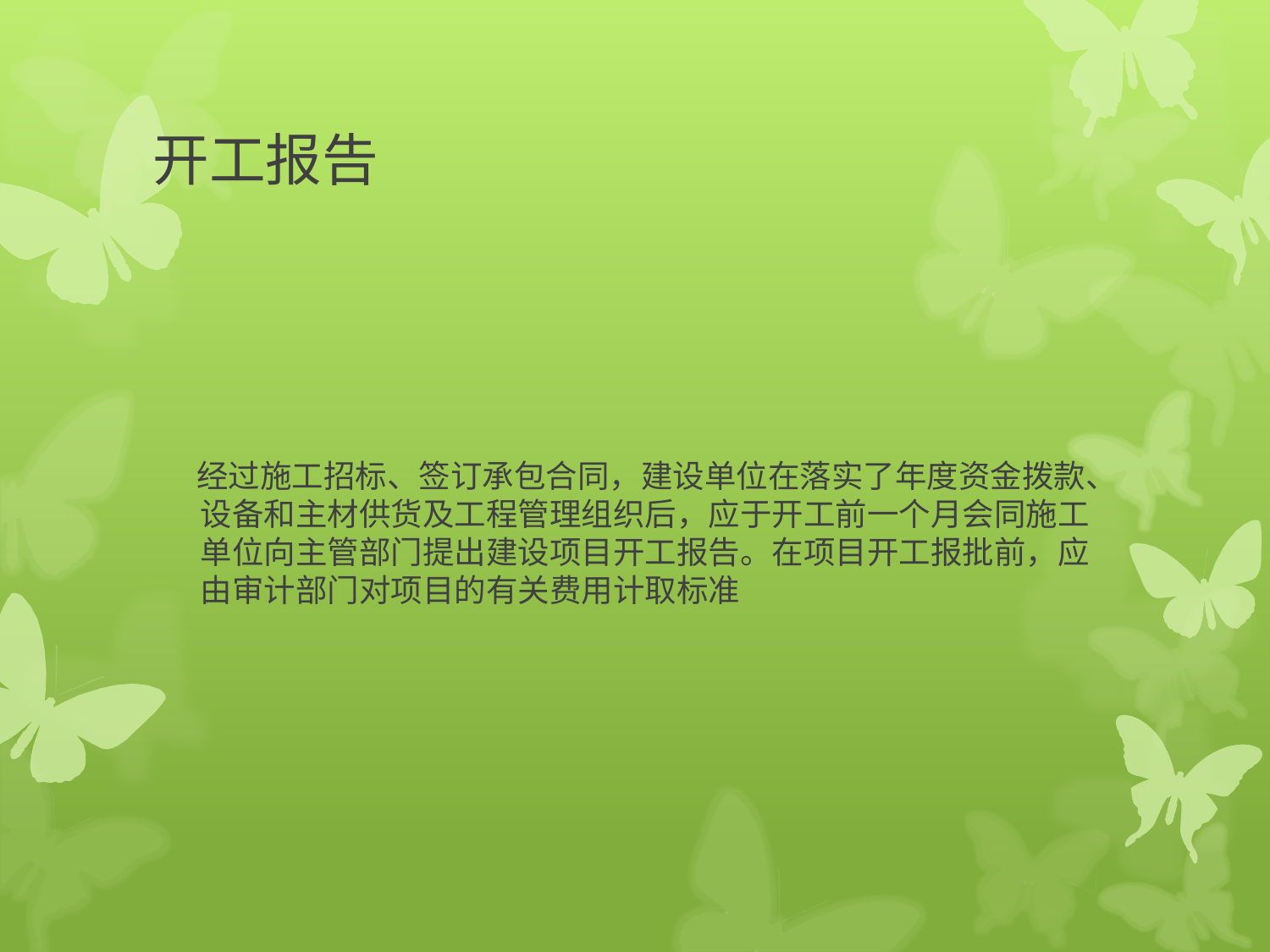

# 开工报告
     经过施工招标、签订承包合同，建设单位在落实了年度资金拨款、设备和主材供货及工程管理组织后，应于开工前一个月会同施工单位向主管部门提出建设项目开工报告。在项目开工报批前，应由审计部门对项目的有关费用计取标准